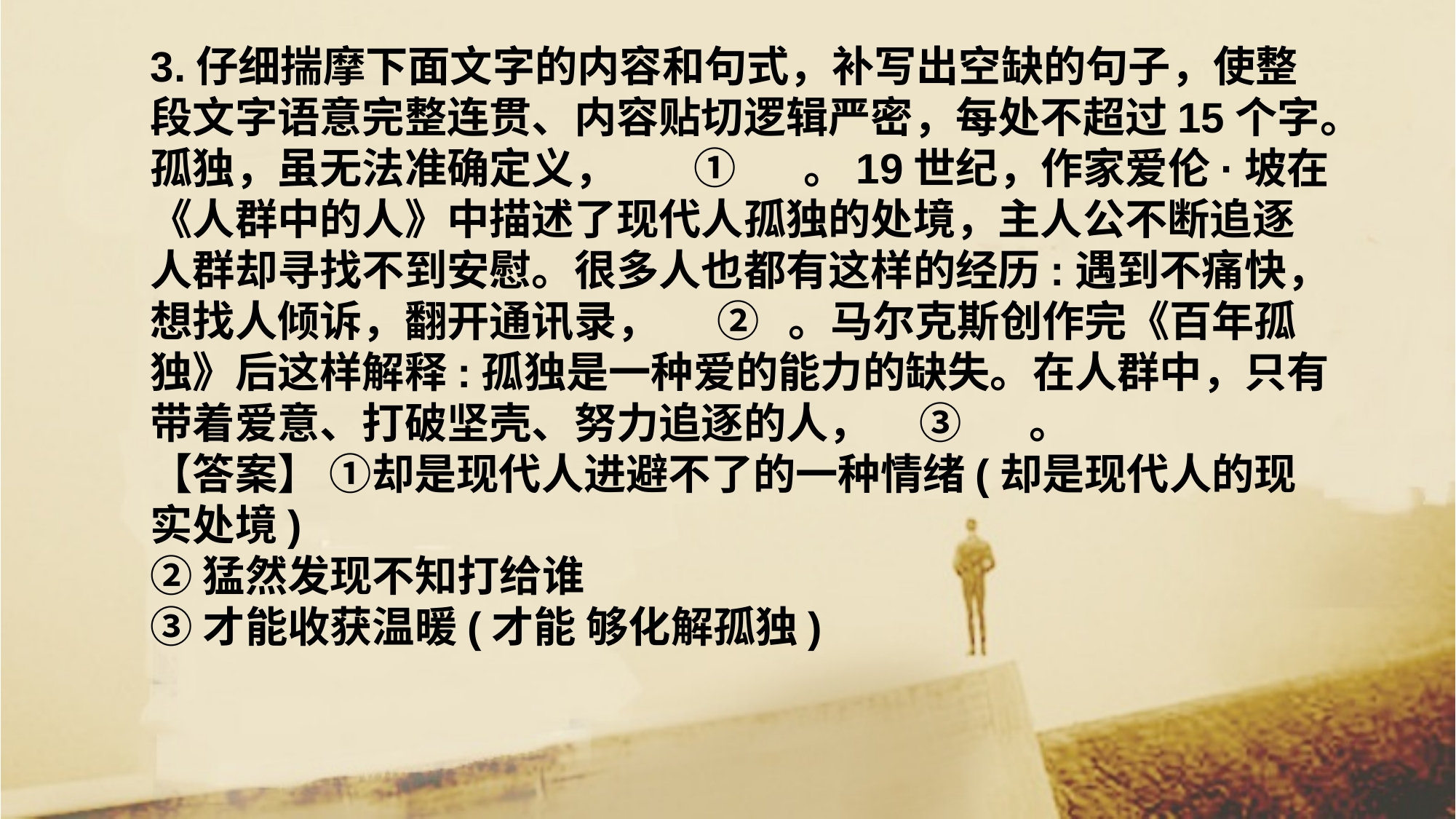

3.仔细揣摩下面文字的内容和句式，补写出空缺的句子，使整段文字语意完整连贯、内容贴切逻辑严密，每处不超过15个字。
孤独，虽无法准确定义，        ①       。19世纪，作家爱伦·坡在《人群中的人》中描述了现代人孤独的处境，主人公不断追逐人群却寻找不到安慰。很多人也都有这样的经历:遇到不痛快，想找人倾诉，翻开通讯录，      ②   。马尔克斯创作完《百年孤独》后这样解释:孤独是一种爱的能力的缺失。在人群中，只有带着爱意、打破坚壳、努力追逐的人，     ③       。
【答案】 ①却是现代人进避不了的一种情绪(却是现代人的现实处境)
②猛然发现不知打给谁
③才能收获温暖(才能 够化解孤独)